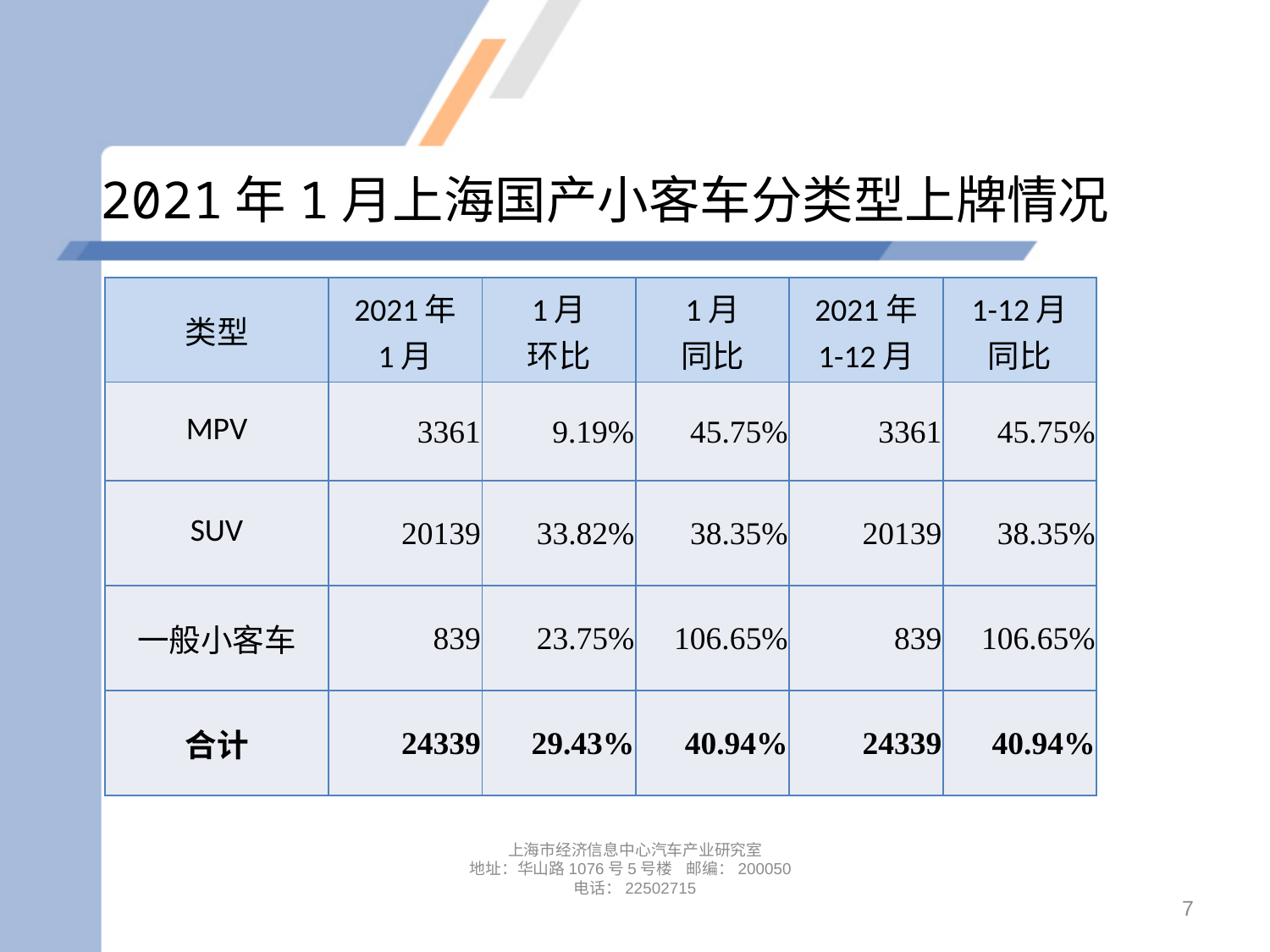

# 2021年1月上海国产小客车分类型上牌情况
| 类型 | 2021年 1月 | 1月 环比 | 1月 同比 | 2021年 1-12月 | 1-12月 同比 |
| --- | --- | --- | --- | --- | --- |
| MPV | 3361 | 9.19% | 45.75% | 3361 | 45.75% |
| SUV | 20139 | 33.82% | 38.35% | 20139 | 38.35% |
| 一般小客车 | 839 | 23.75% | 106.65% | 839 | 106.65% |
| 合计 | 24339 | 29.43% | 40.94% | 24339 | 40.94% |
上海市经济信息中心汽车产业研究室
地址：华山路1076号5号楼    邮编：200050
电话：22502715

7